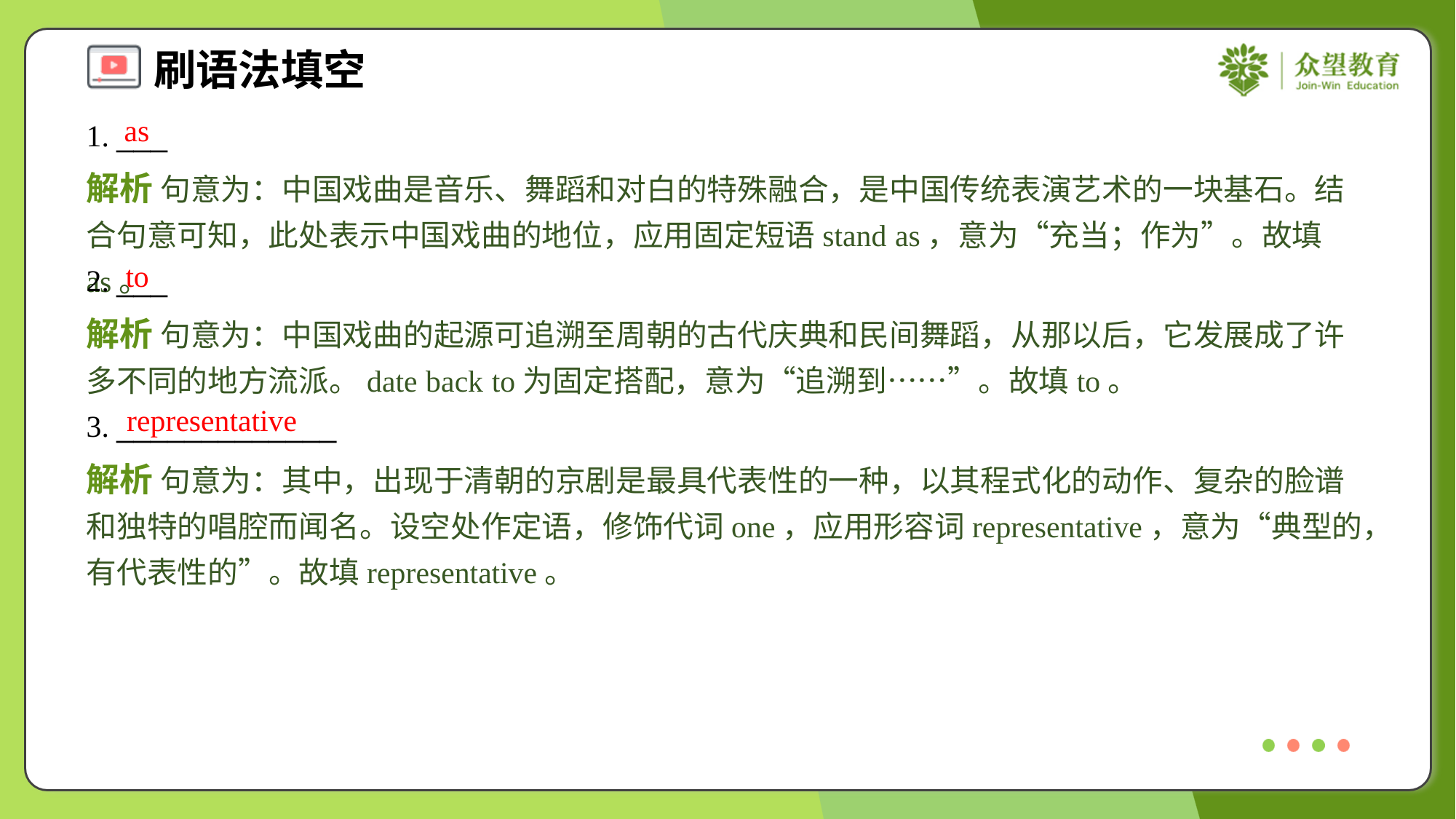

as
1. ___
解析 句意为：中国戏曲是音乐、舞蹈和对白的特殊融合，是中国传统表演艺术的一块基石。结合句意可知，此处表示中国戏曲的地位，应用固定短语stand as，意为“充当；作为”。故填as。
to
2. ___
解析 句意为：中国戏曲的起源可追溯至周朝的古代庆典和民间舞蹈，从那以后，它发展成了许多不同的地方流派。date back to为固定搭配，意为“追溯到……”。故填to。
representative
3. _____________
解析 句意为：其中，出现于清朝的京剧是最具代表性的一种，以其程式化的动作、复杂的脸谱和独特的唱腔而闻名。设空处作定语，修饰代词one，应用形容词representative，意为“典型的，有代表性的”。故填representative。